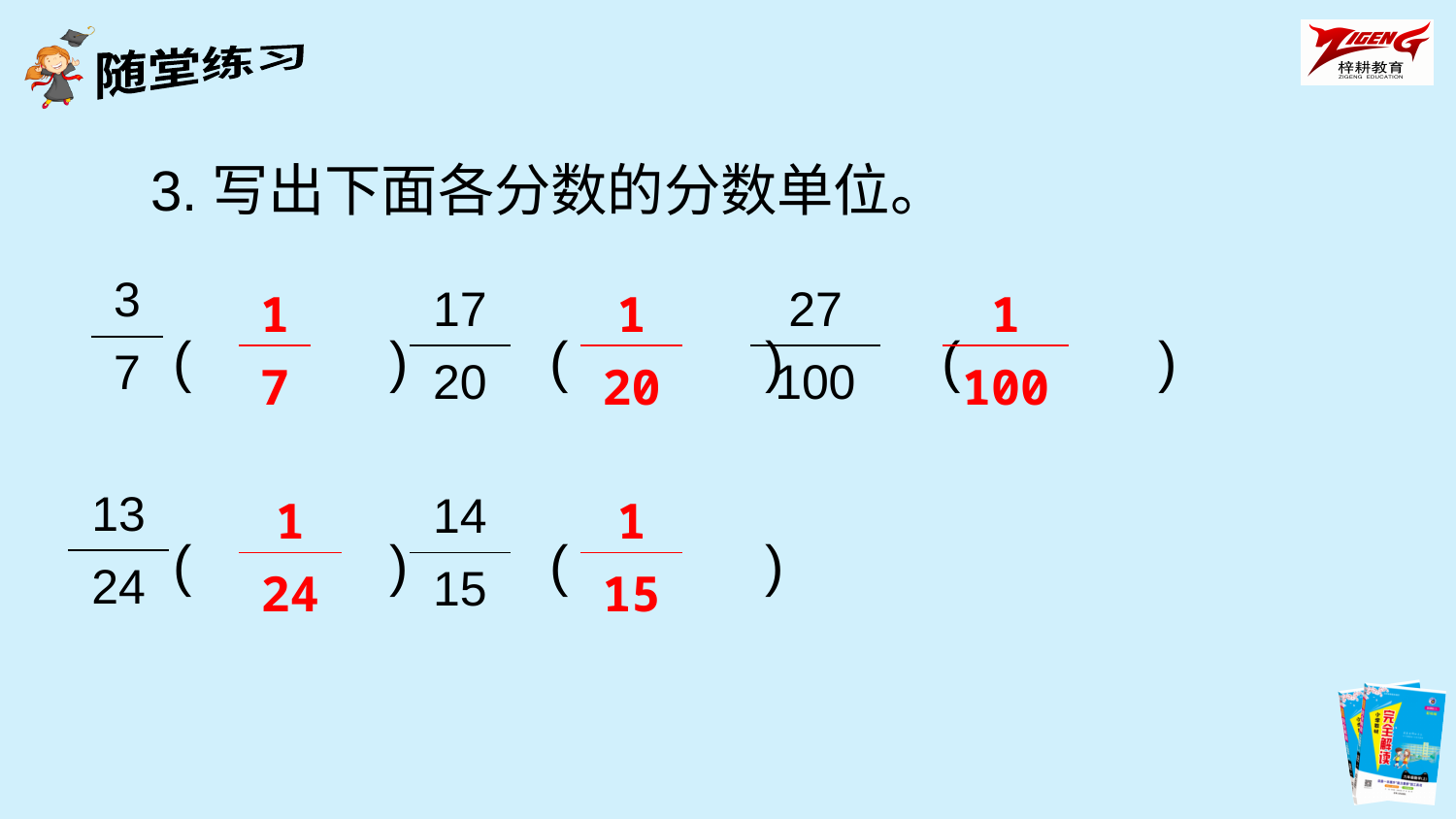

3.写出下面各分数的分数单位。
| 3 |
| --- |
| 7 |
| 1 |
| --- |
| 7 |
| 17 |
| --- |
| 20 |
| 1 |
| --- |
| 20 |
| 27 |
| --- |
| 100 |
| 1 |
| --- |
| 100 |
(　　　)         (　　　)          (　　　)

(　　　)         (　　　)
| 13 |
| --- |
| 24 |
| 1 |
| --- |
| 24 |
| 14 |
| --- |
| 15 |
| 1 |
| --- |
| 15 |